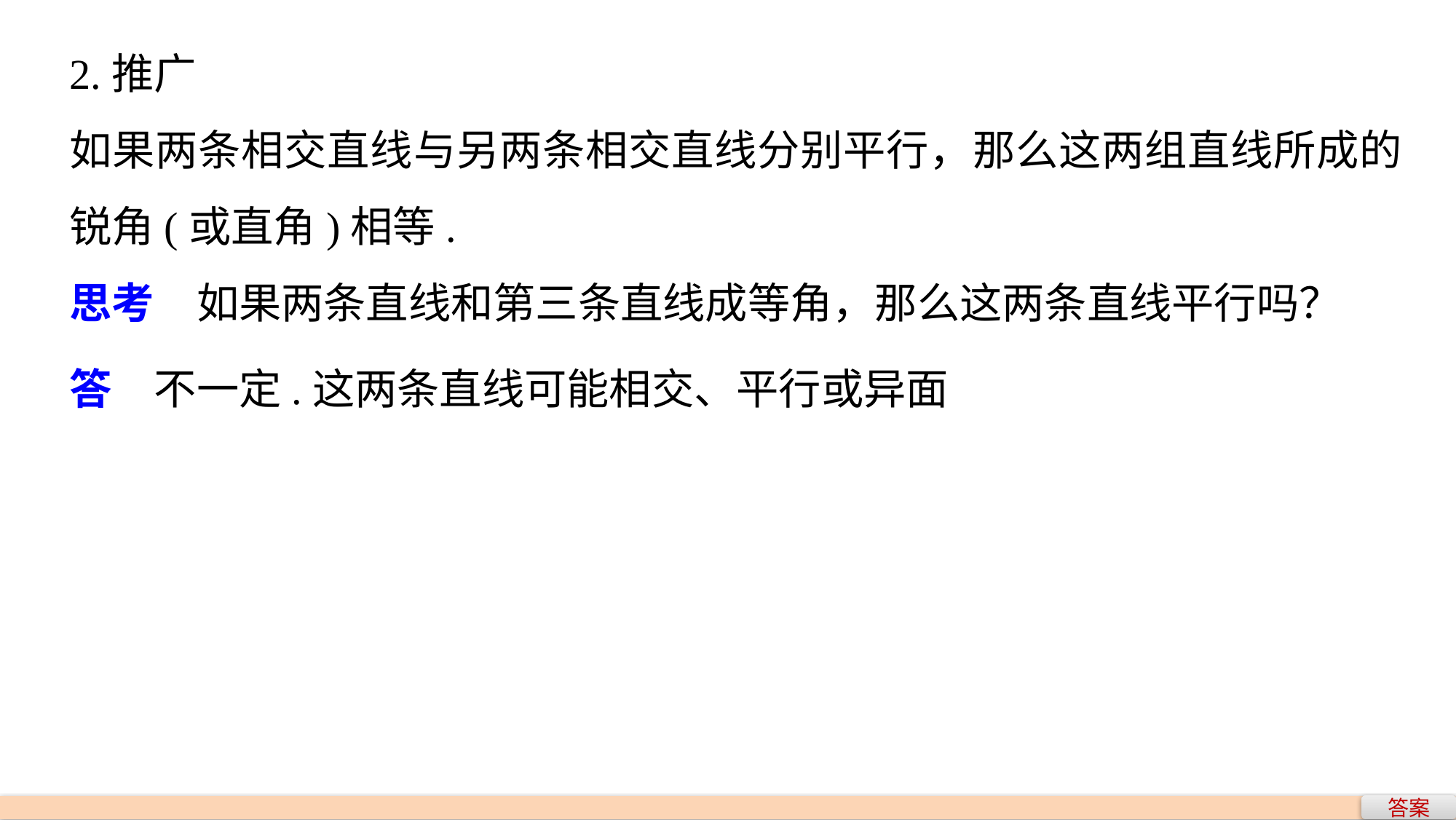

2.推广
如果两条相交直线与另两条相交直线分别平行，那么这两组直线所成的锐角(或直角)相等.
思考　如果两条直线和第三条直线成等角，那么这两条直线平行吗？
答　不一定.这两条直线可能相交、平行或异面
答案